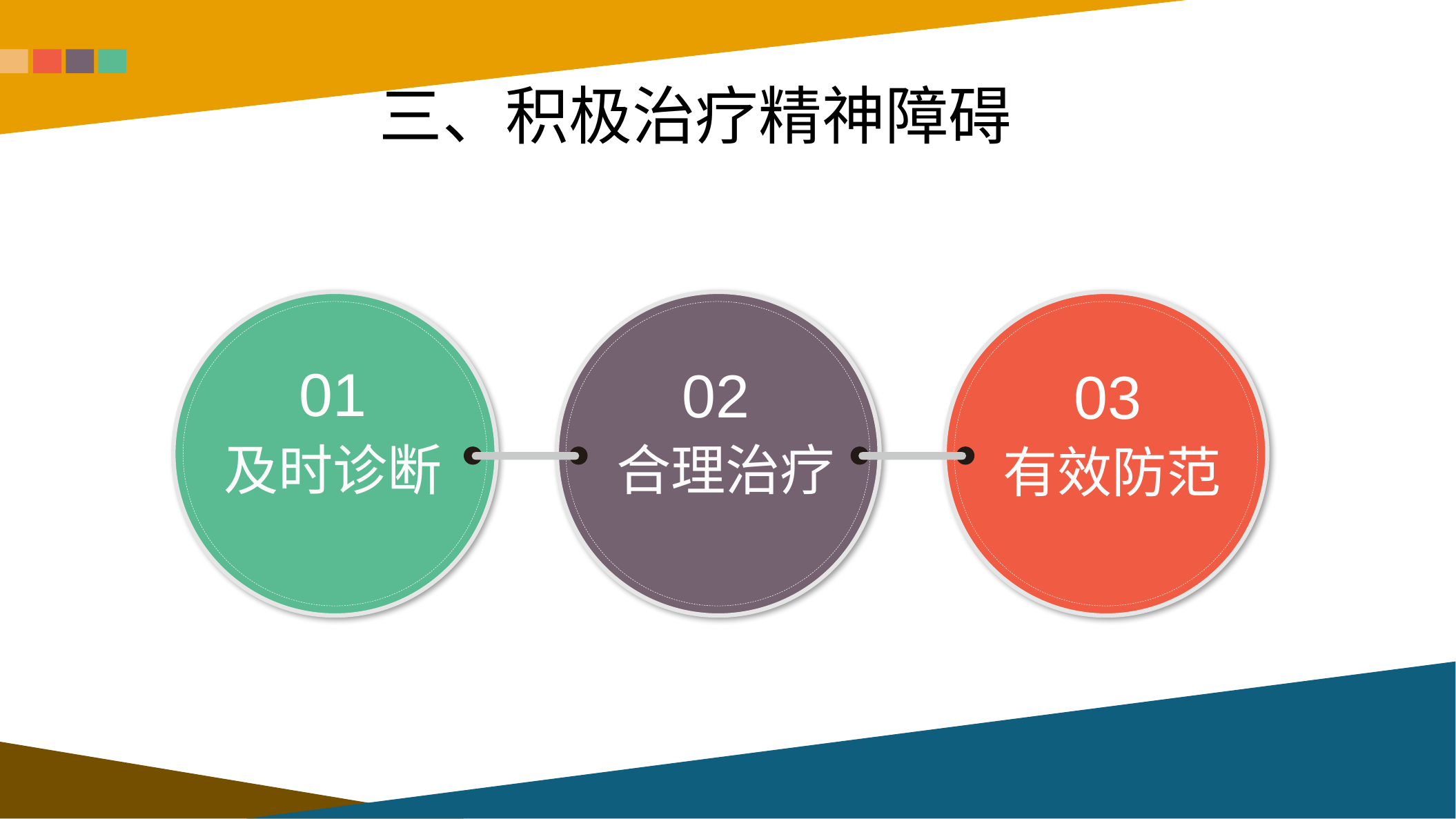

# 三、积极治疗精神障碍

02
合理治疗

03
有效防范

01
及时诊断